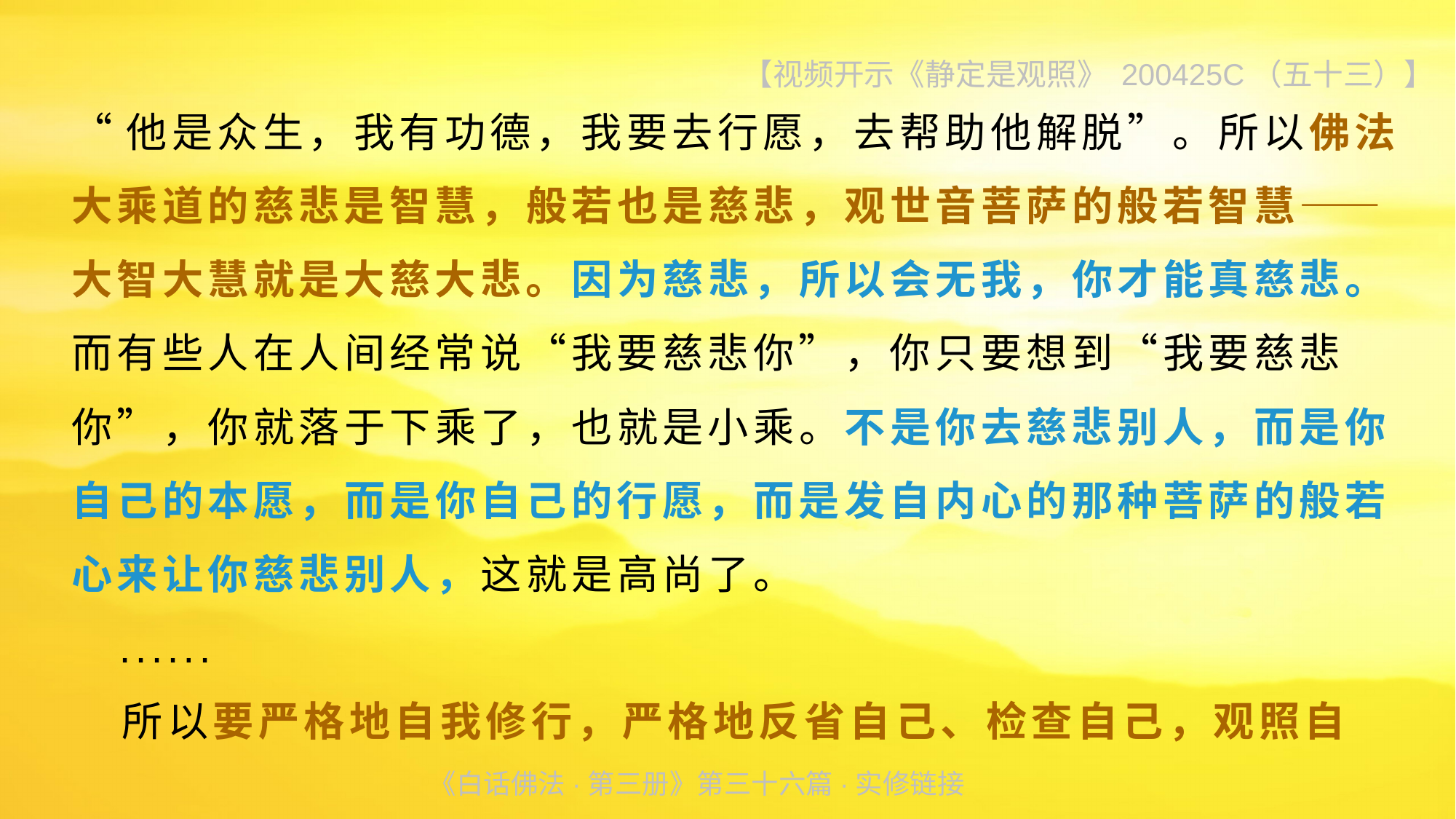

【视频开示《静定是观照》 200425C（五十三）】
“他是众生，我有功德，我要去行愿，去帮助他解脱”。所以佛法大乘道的慈悲是智慧，般若也是慈悲，观世音菩萨的般若智慧——大智大慧就是大慈大悲。因为慈悲，所以会无我，你才能真慈悲。而有些人在人间经常说“我要慈悲你”，你只要想到“我要慈悲你”，你就落于下乘了，也就是小乘。不是你去慈悲别人，而是你自己的本愿，而是你自己的行愿，而是发自内心的那种菩萨的般若心来让你慈悲别人，这就是高尚了。
   ......
   所以要严格地自我修行，严格地反省自己、检查自己，观照自
《白话佛法·第三册》第三十六篇·实修链接